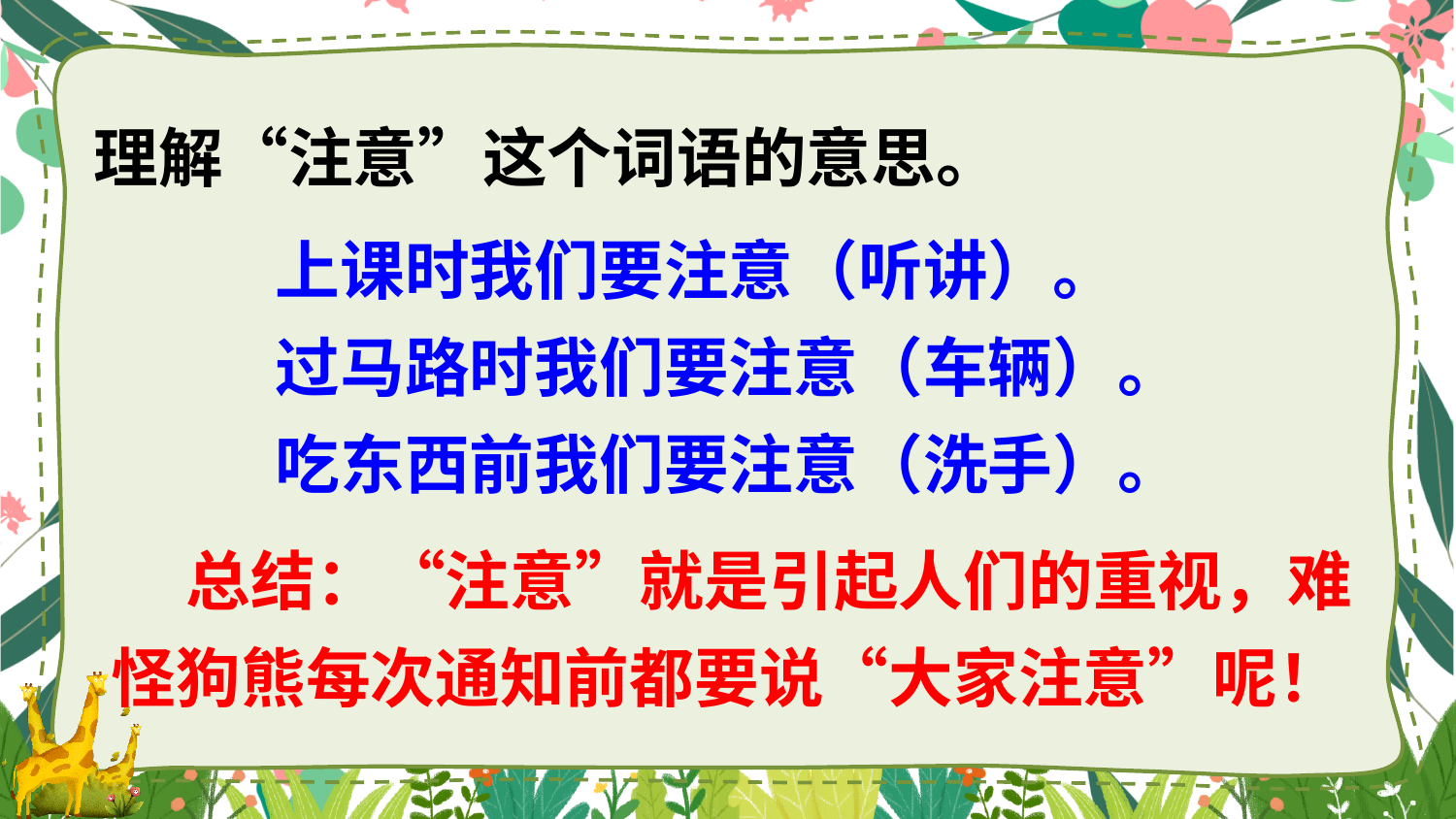

理解“注意”这个词语的意思。
上课时我们要注意（听讲）。
过马路时我们要注意（车辆）。
吃东西前我们要注意（洗手）。
    总结：“注意”就是引起人们的重视，难怪狗熊每次通知前都要说“大家注意”呢！